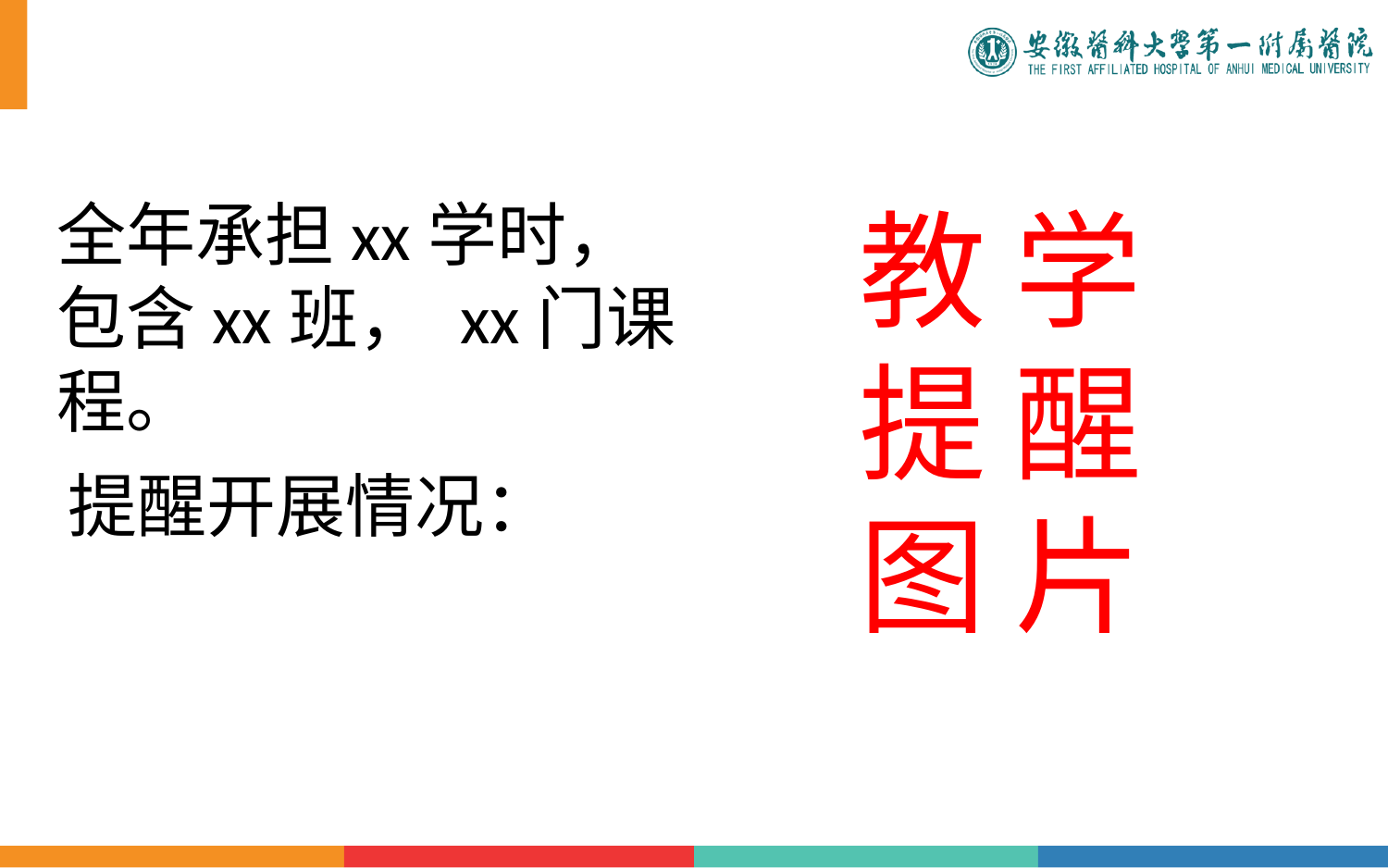

全年承担xx学时，包含xx班， xx门课程。
教 学 提 醒 图 片
提醒开展情况：

3